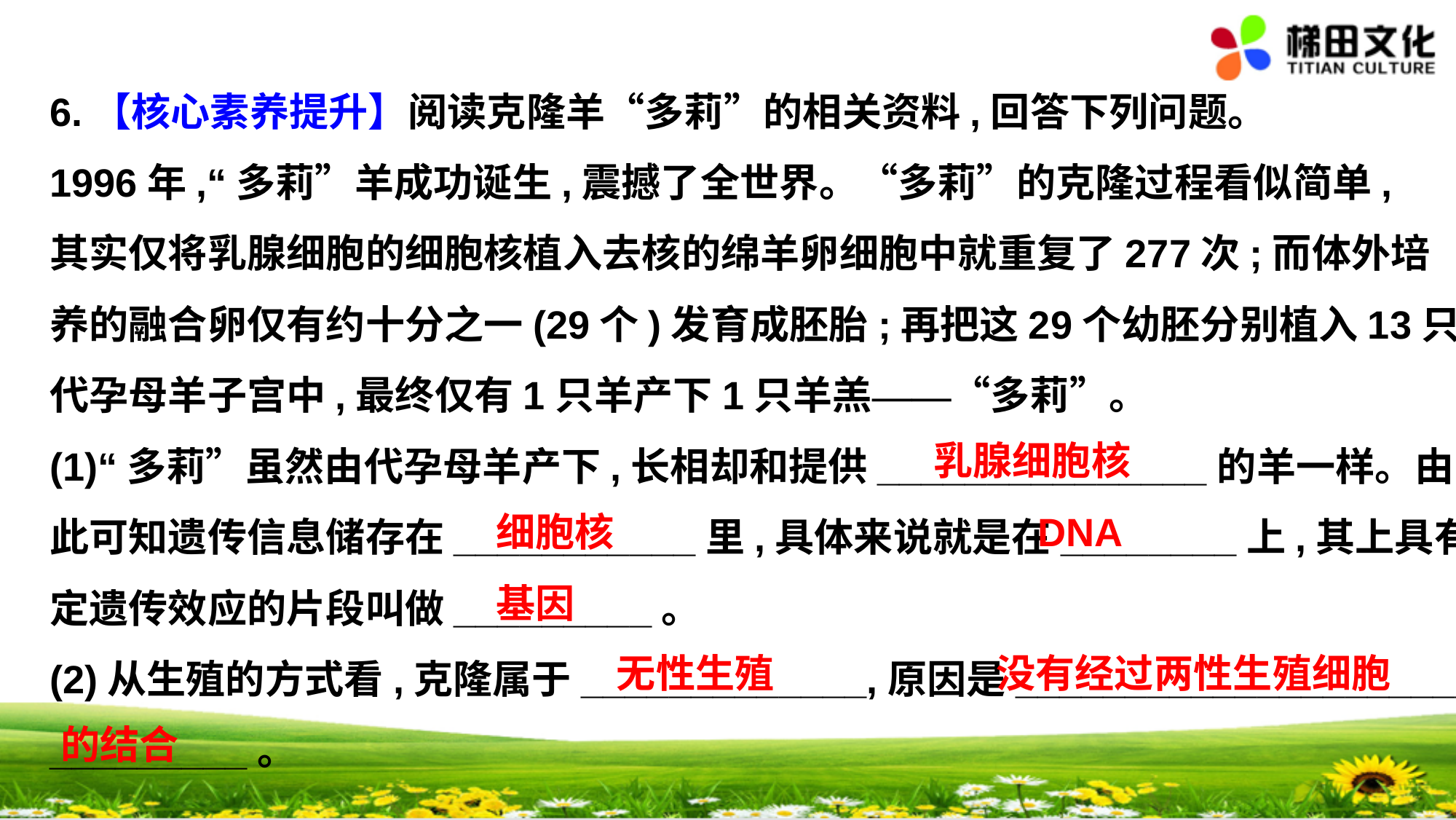

6.【核心素养提升】阅读克隆羊“多莉”的相关资料,回答下列问题。
1996年,“多莉”羊成功诞生,震撼了全世界。“多莉”的克隆过程看似简单,
其实仅将乳腺细胞的细胞核植入去核的绵羊卵细胞中就重复了277次;而体外培
养的融合卵仅有约十分之一(29个)发育成胚胎;再把这29个幼胚分别植入13只
代孕母羊子宫中,最终仅有1只羊产下1只羊羔——“多莉”。
(1)“多莉”虽然由代孕母羊产下,长相却和提供_______________的羊一样。由
此可知遗传信息储存在___________里,具体来说就是在________上,其上具有特
定遗传效应的片段叫做_________。
(2)从生殖的方式看,克隆属于_____________,原因是_______________________
_________。
　乳腺细胞核
　细胞核
　DNA
　基因
　无性生殖
　没有经过两性生殖细胞
的结合